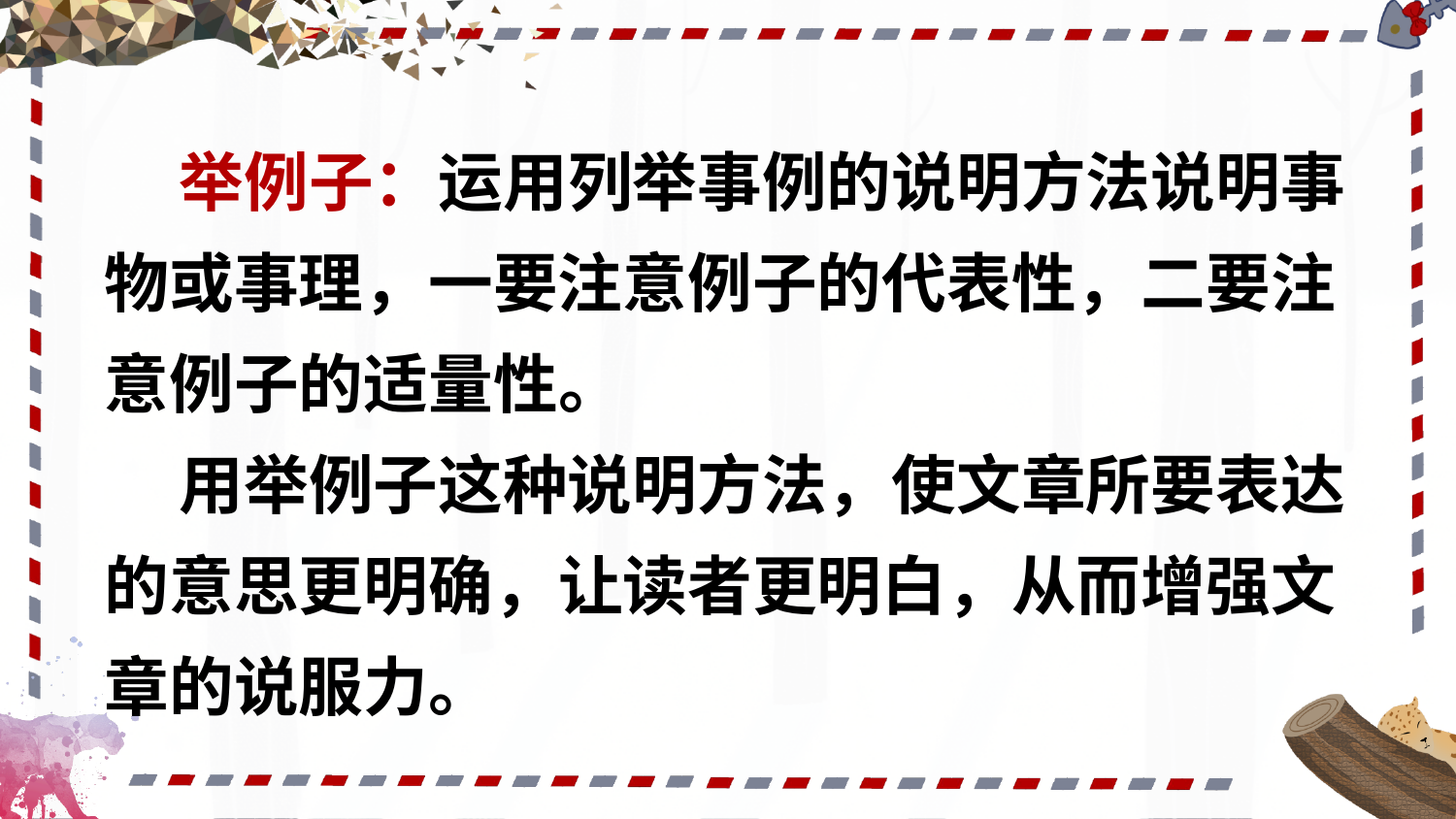

举例子：运用列举事例的说明方法说明事物或事理，一要注意例子的代表性，二要注意例子的适量性。
    用举例子这种说明方法，使文章所要表达的意思更明确，让读者更明白，从而增强文章的说服力。